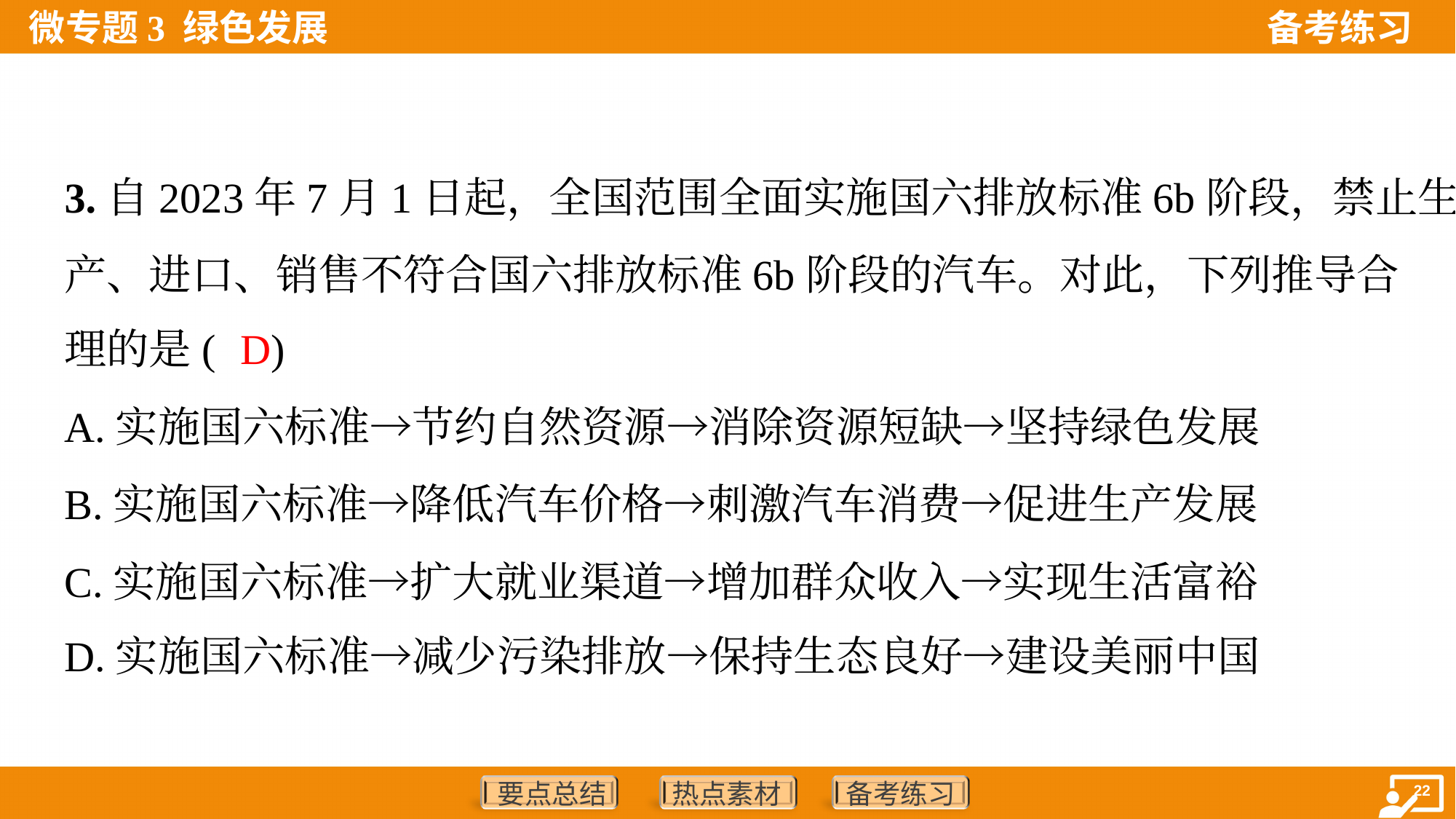

3.自2023年7月1日起，全国范围全面实施国六排放标准6b阶段，禁止生
产、进口、销售不符合国六排放标准6b阶段的汽车。对此，下列推导合
理的是(     )
D
A.实施国六标准→节约自然资源→消除资源短缺→坚持绿色发展
B.实施国六标准→降低汽车价格→刺激汽车消费→促进生产发展
C.实施国六标准→扩大就业渠道→增加群众收入→实现生活富裕
D.实施国六标准→减少污染排放→保持生态良好→建设美丽中国